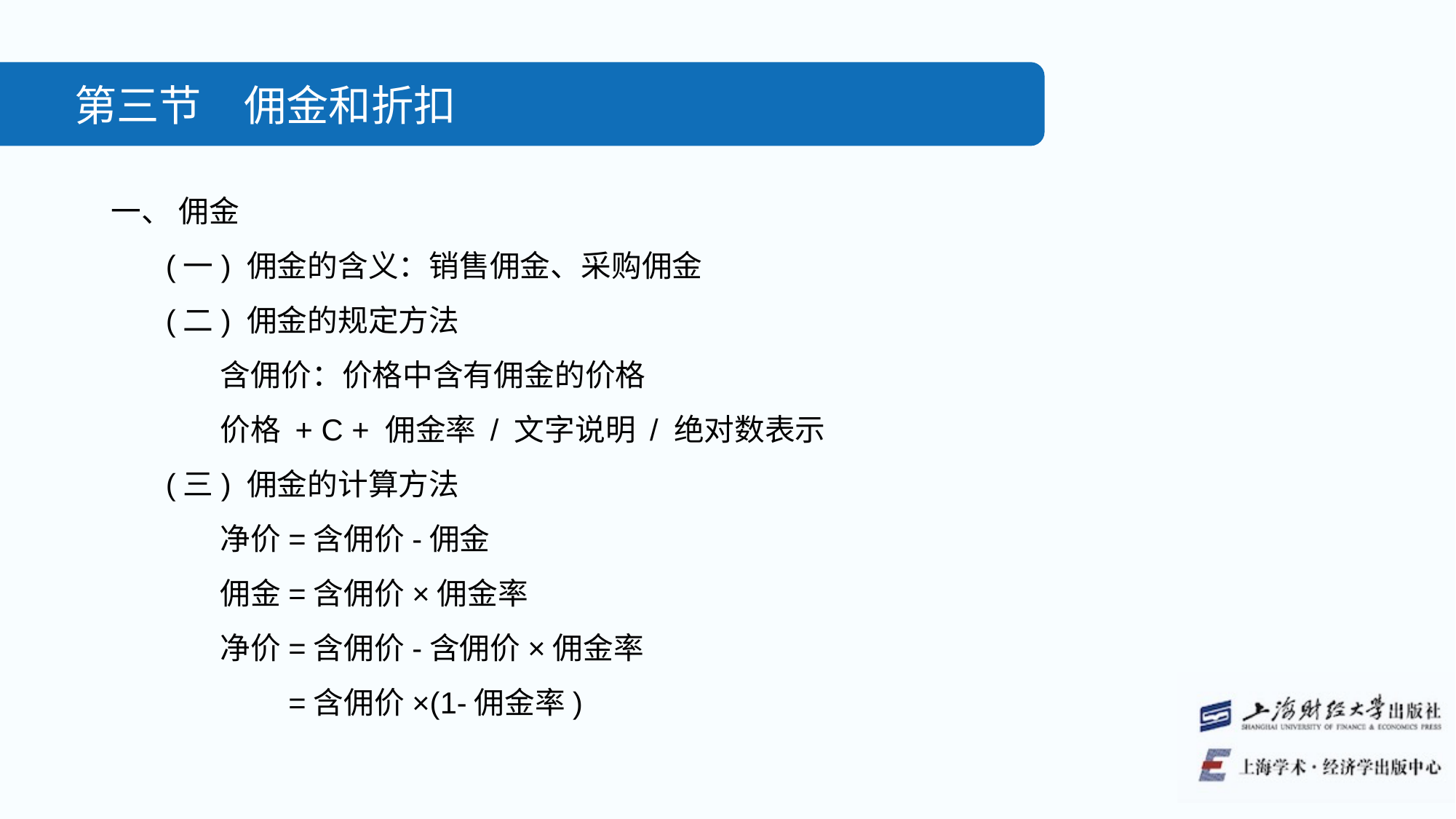

第三节　佣金和折扣
一、 佣金
(一) 佣金的含义：销售佣金、采购佣金
(二) 佣金的规定方法
含佣价：价格中含有佣金的价格
价格 + C + 佣金率 / 文字说明 / 绝对数表示
(三) 佣金的计算方法
净价=含佣价-佣金
佣金=含佣价×佣金率
净价=含佣价-含佣价×佣金率
　　=含佣价×(1-佣金率)